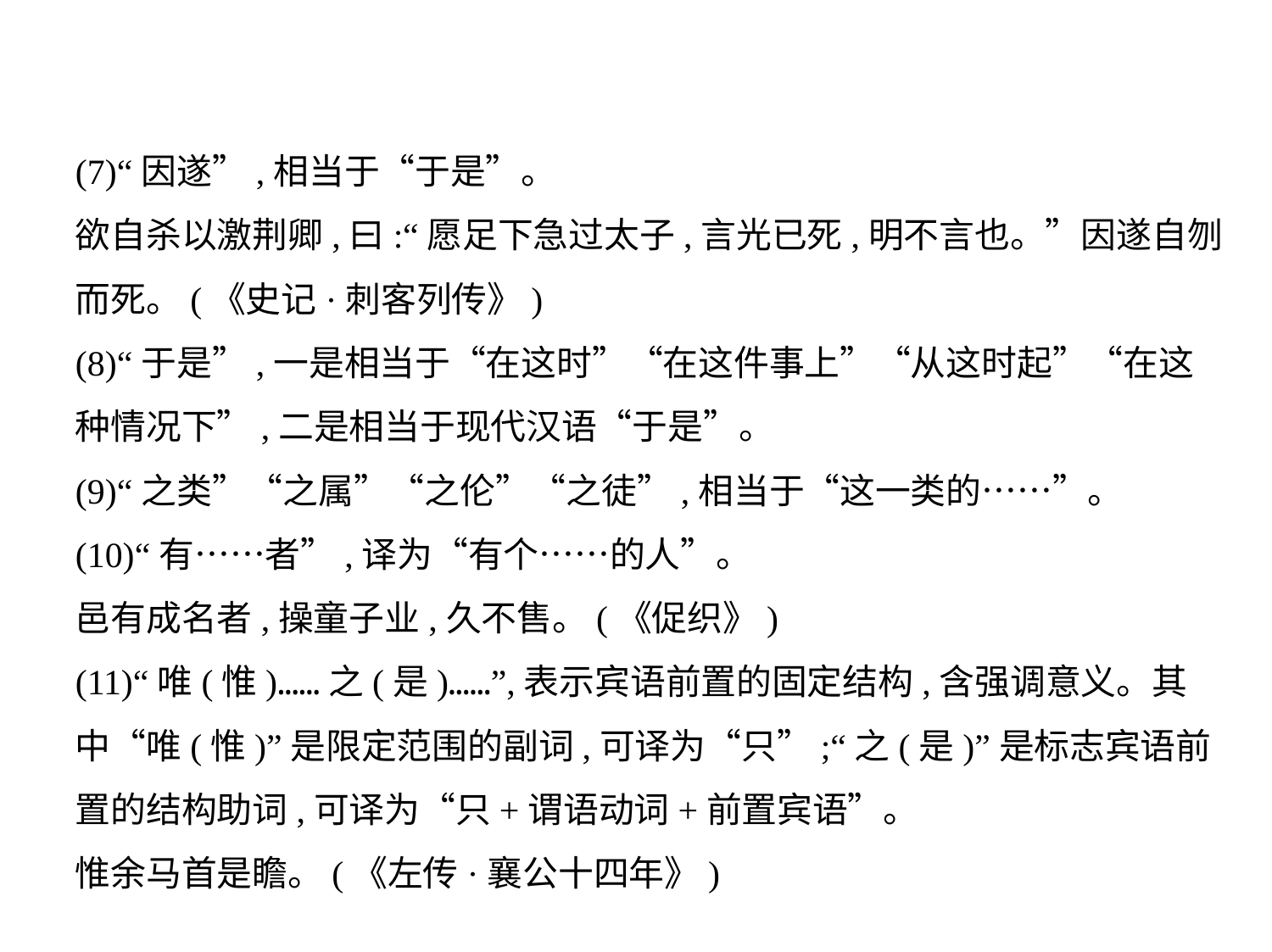

(7)“因遂”,相当于“于是”。
欲自杀以激荆卿,曰:“愿足下急过太子,言光已死,明不言也。”因遂自刎
而死。(《史记·刺客列传》)
(8)“于是”,一是相当于“在这时”“在这件事上”“从这时起”“在这
种情况下”,二是相当于现代汉语“于是”。
(9)“之类”“之属”“之伦”“之徒”,相当于“这一类的……”。
(10)“有……者”,译为“有个……的人”。
邑有成名者,操童子业,久不售。(《促织》)
(11)“唯(惟)……之(是)……”,表示宾语前置的固定结构,含强调意义。其
中“唯(惟)”是限定范围的副词,可译为“只”;“之(是)”是标志宾语前
置的结构助词,可译为“只+谓语动词+前置宾语”。
惟余马首是瞻。(《左传·襄公十四年》)